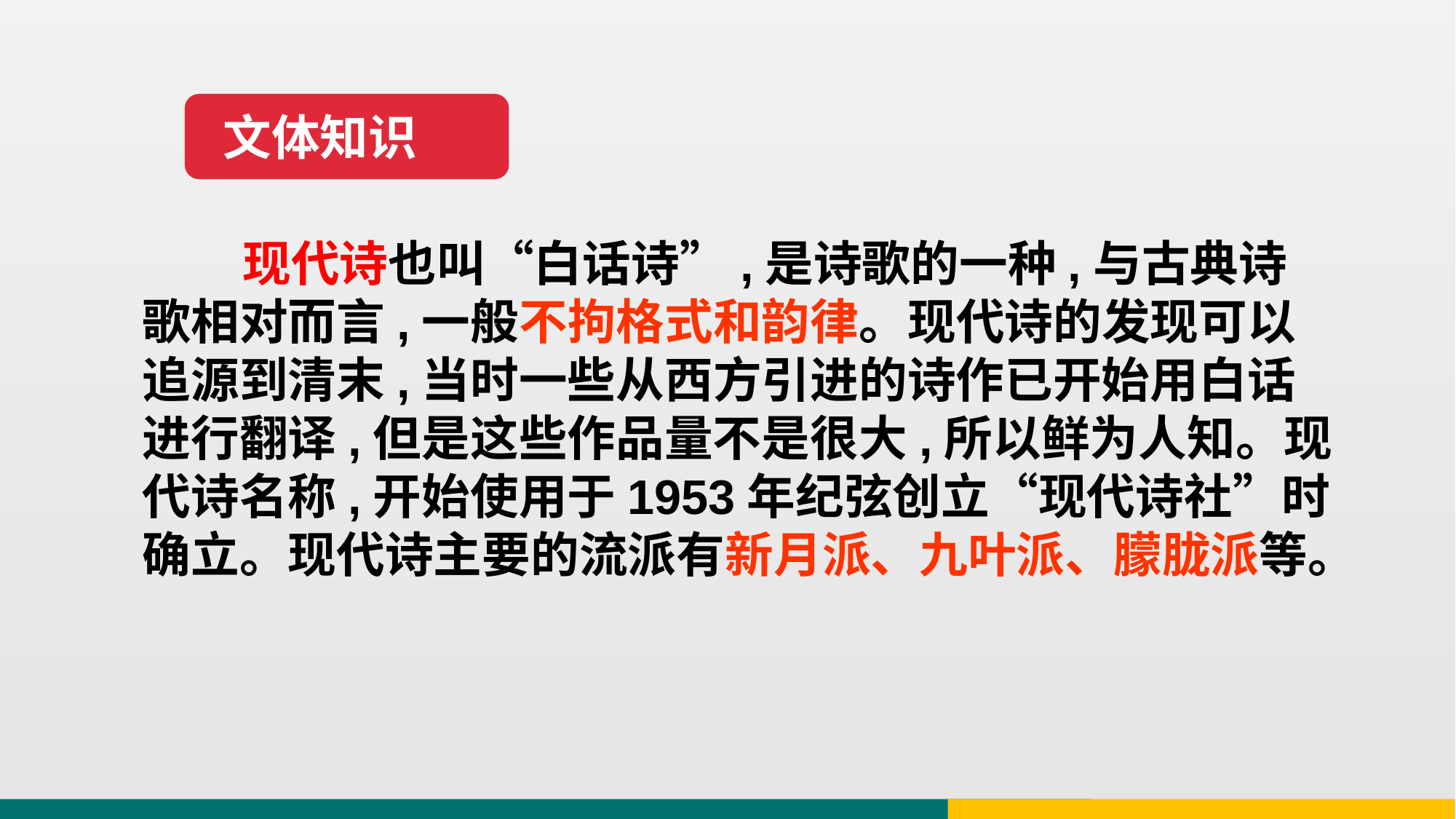

文体知识

        现代诗也叫“白话诗”,是诗歌的一种,与古典诗歌相对而言,一般不拘格式和韵律。现代诗的发现可以追源到清末,当时一些从西方引进的诗作已开始用白话进行翻译,但是这些作品量不是很大,所以鲜为人知。现代诗名称,开始使用于1953年纪弦创立“现代诗社”时确立。现代诗主要的流派有新月派、九叶派、朦胧派等。